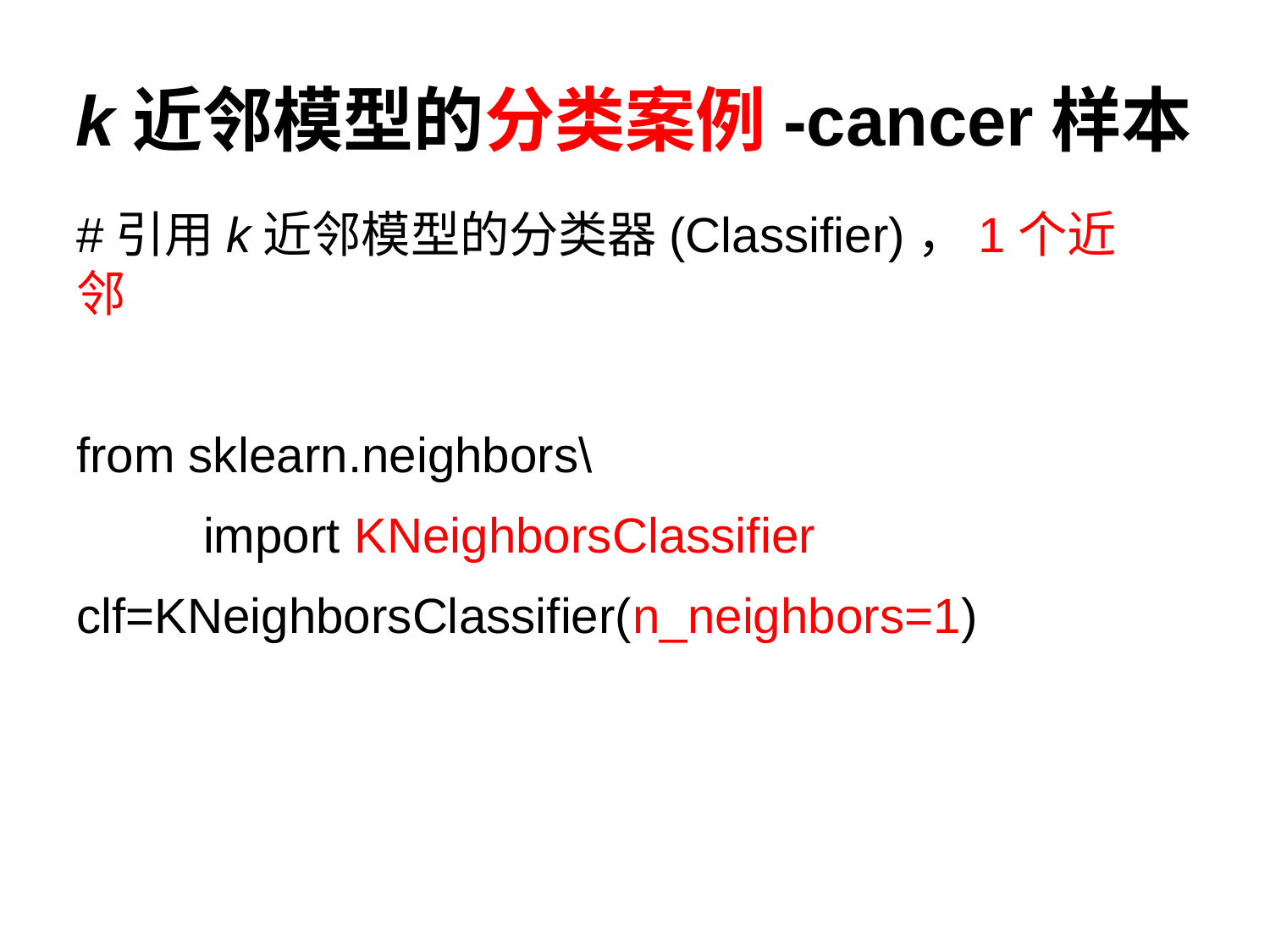

# k近邻模型的分类案例-cancer样本
#引用k近邻模型的分类器(Classifier)，1个近邻

from sklearn.neighbors\
import KNeighborsClassifier
clf=KNeighborsClassifier(n_neighbors=1)